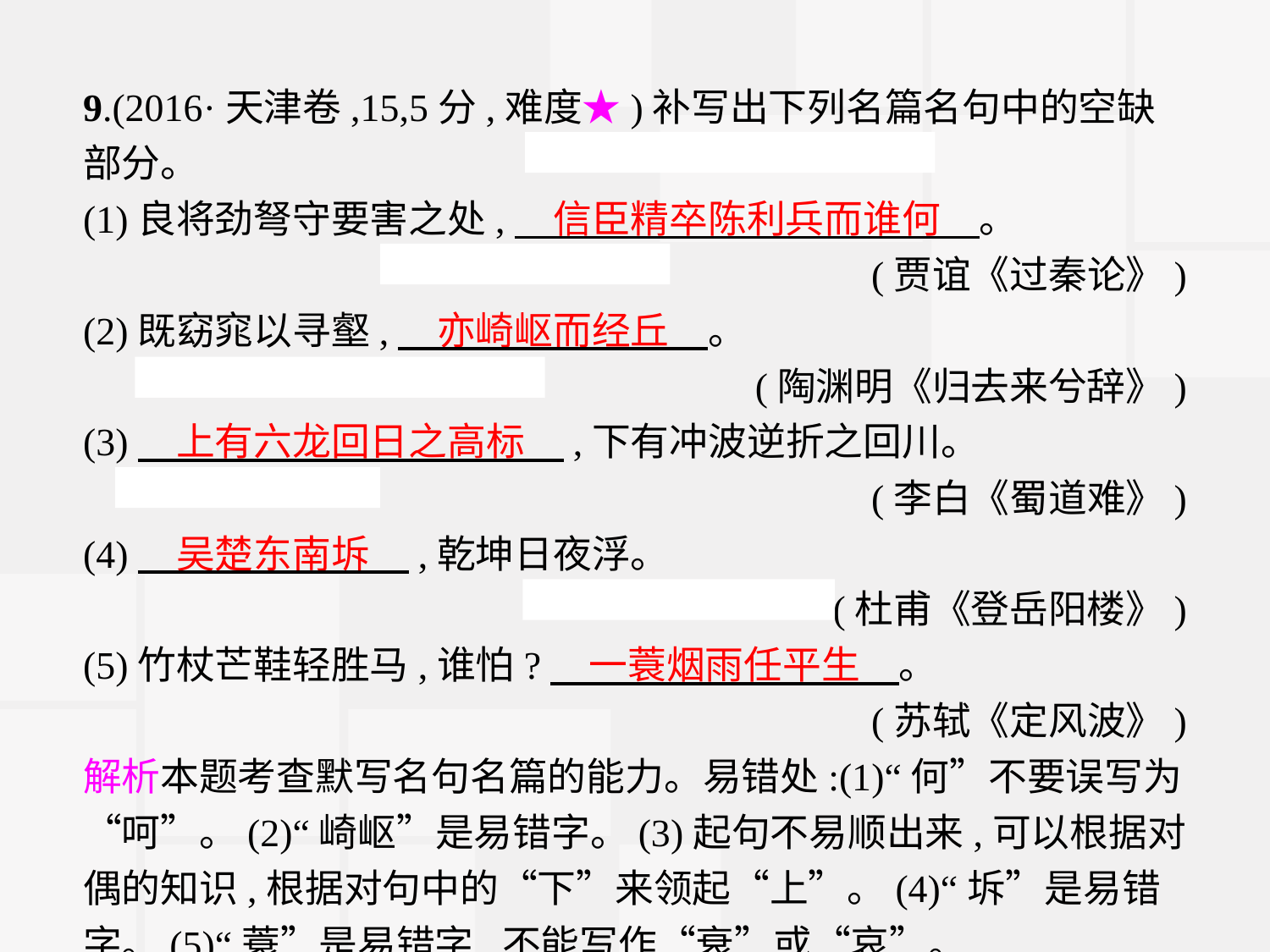

9.(2016·天津卷,15,5分,难度★)补写出下列名篇名句中的空缺部分。
(1)良将劲弩守要害之处,　信臣精卒陈利兵而谁何　。
(贾谊《过秦论》)
(2)既窈窕以寻壑,　亦崎岖而经丘　。
(陶渊明《归去来兮辞》)
(3)　上有六龙回日之高标　,下有冲波逆折之回川。
(李白《蜀道难》)
(4)　吴楚东南坼　,乾坤日夜浮。
(杜甫《登岳阳楼》)
(5)竹杖芒鞋轻胜马,谁怕?　一蓑烟雨任平生　。
(苏轼《定风波》)
解析本题考查默写名句名篇的能力。易错处:(1)“何”不要误写为“呵”。(2)“崎岖”是易错字。(3)起句不易顺出来,可以根据对偶的知识,根据对句中的“下”来领起“上”。(4)“坼”是易错字。(5)“蓑”是易错字,不能写作“衰”或“哀”。